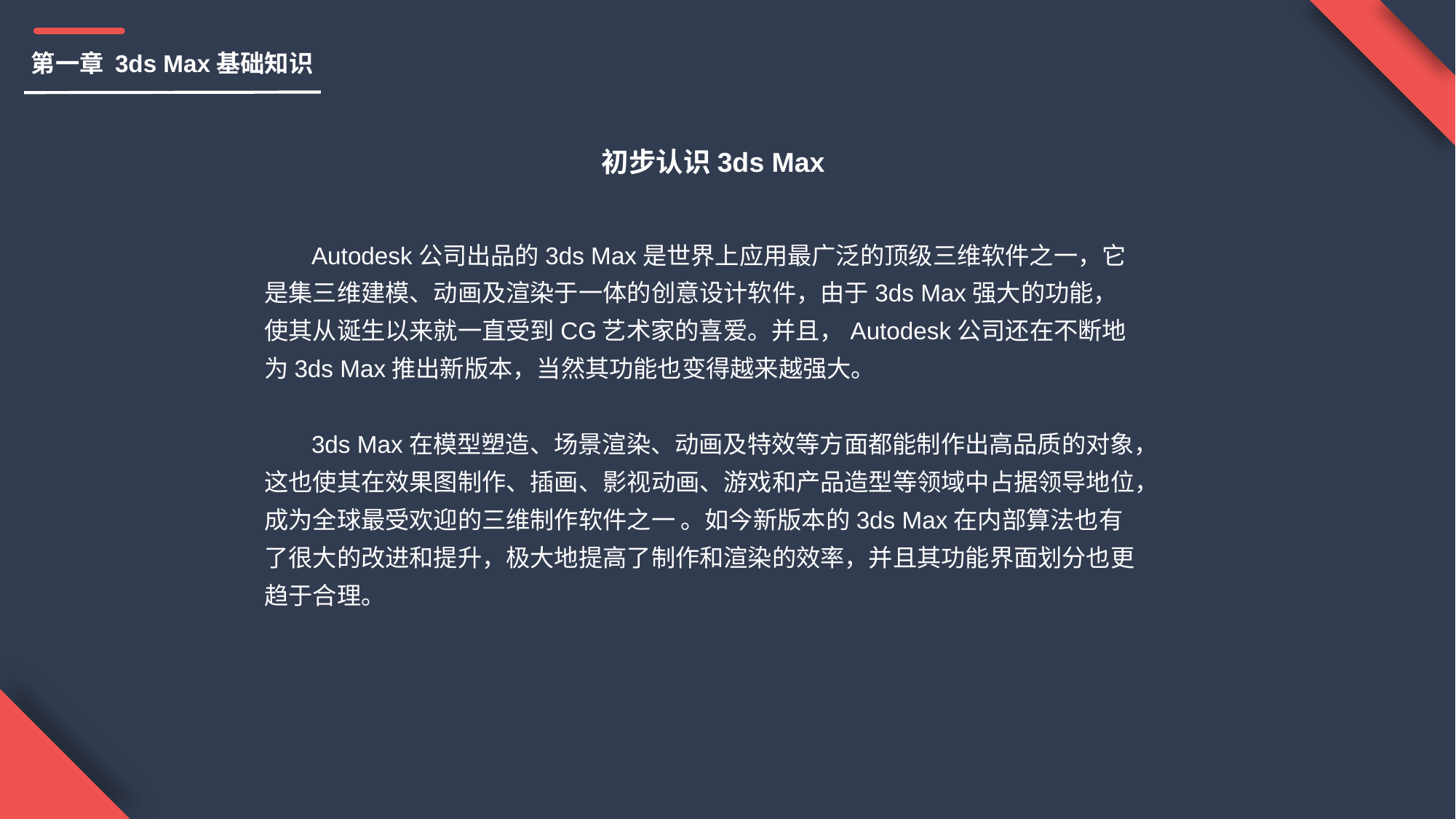

第一章 3ds Max基础知识
初步认识3ds Max
       Autodesk公司出品的3ds Max是世界上应用最广泛的顶级三维软件之一，它是集三维建模、动画及渲染于一体的创意设计软件，由于3ds Max强大的功能，使其从诞生以来就一直受到CG艺术家的喜爱。并且，Autodesk公司还在不断地为3ds Max推出新版本，当然其功能也变得越来越强大。

       3ds Max在模型塑造、场景渲染、动画及特效等方面都能制作出高品质的对象，这也使其在效果图制作、插画、影视动画、游戏和产品造型等领域中占据领导地位，成为全球最受欢迎的三维制作软件之一 。如今新版本的3ds Max在内部算法也有了很大的改进和提升，极大地提高了制作和渲染的效率，并且其功能界面划分也更趋于合理。